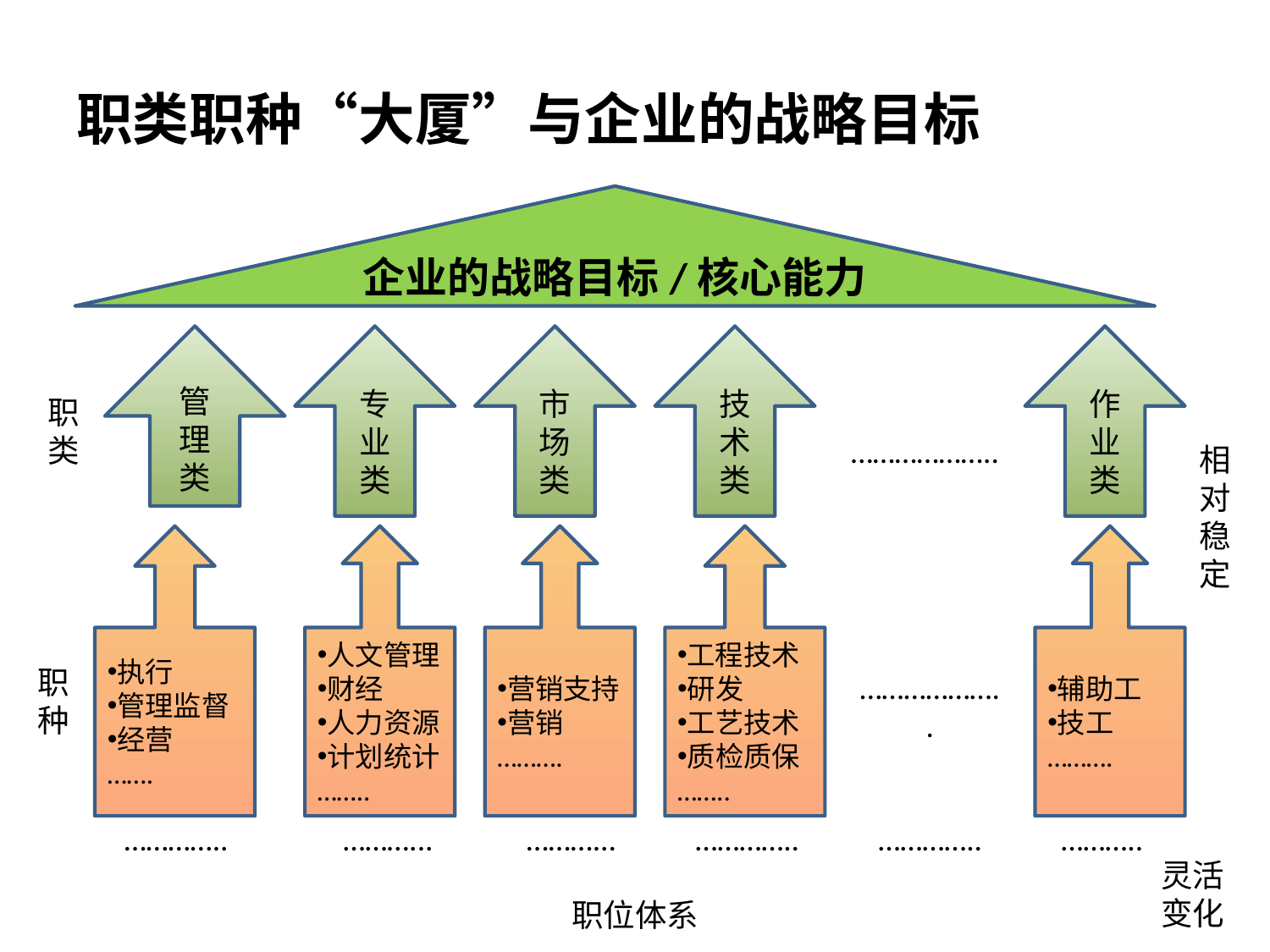

# 职类职种“大厦”与企业的战略目标
企业的战略目标/核心能力

管
理
类
专业类
市场类
技术类
作业类
职类
………………..
相对稳定
执行
管理监督
经营
…….
人文管理
财经
人力资源
计划统计
……..
营销支持
营销
……….
工程技术
研发
工艺技术
质检质保
……..
辅助工
技工
……….
职种
………………..
…………..                ………...             ………...           …………..           …………..           ………..

职位体系
灵活变化